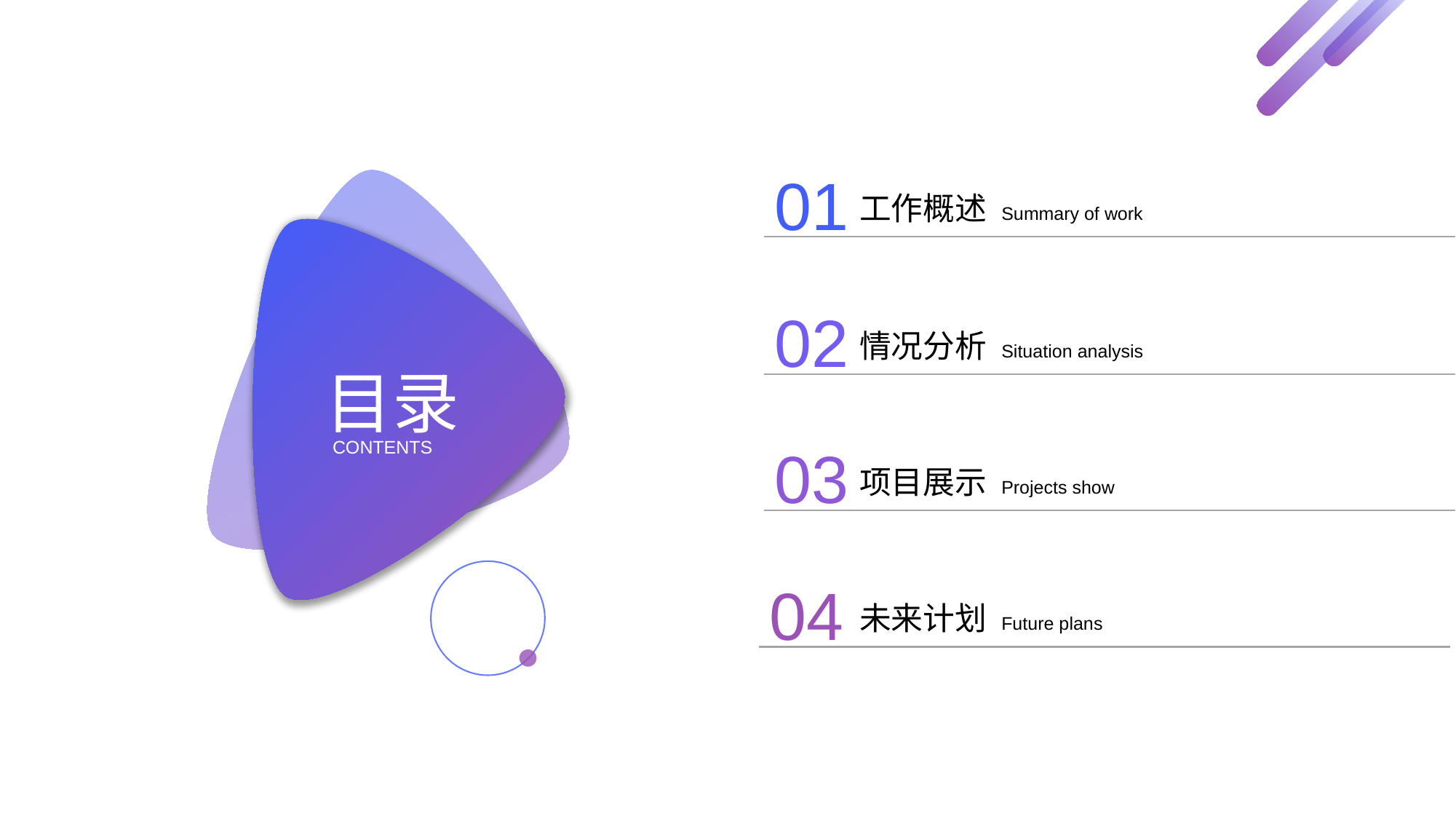

01
工作概述 Summary of work

目录
CONTENTS
02
情况分析 Situation analysis
03
项目展示 Projects show

04
未来计划 Future plans